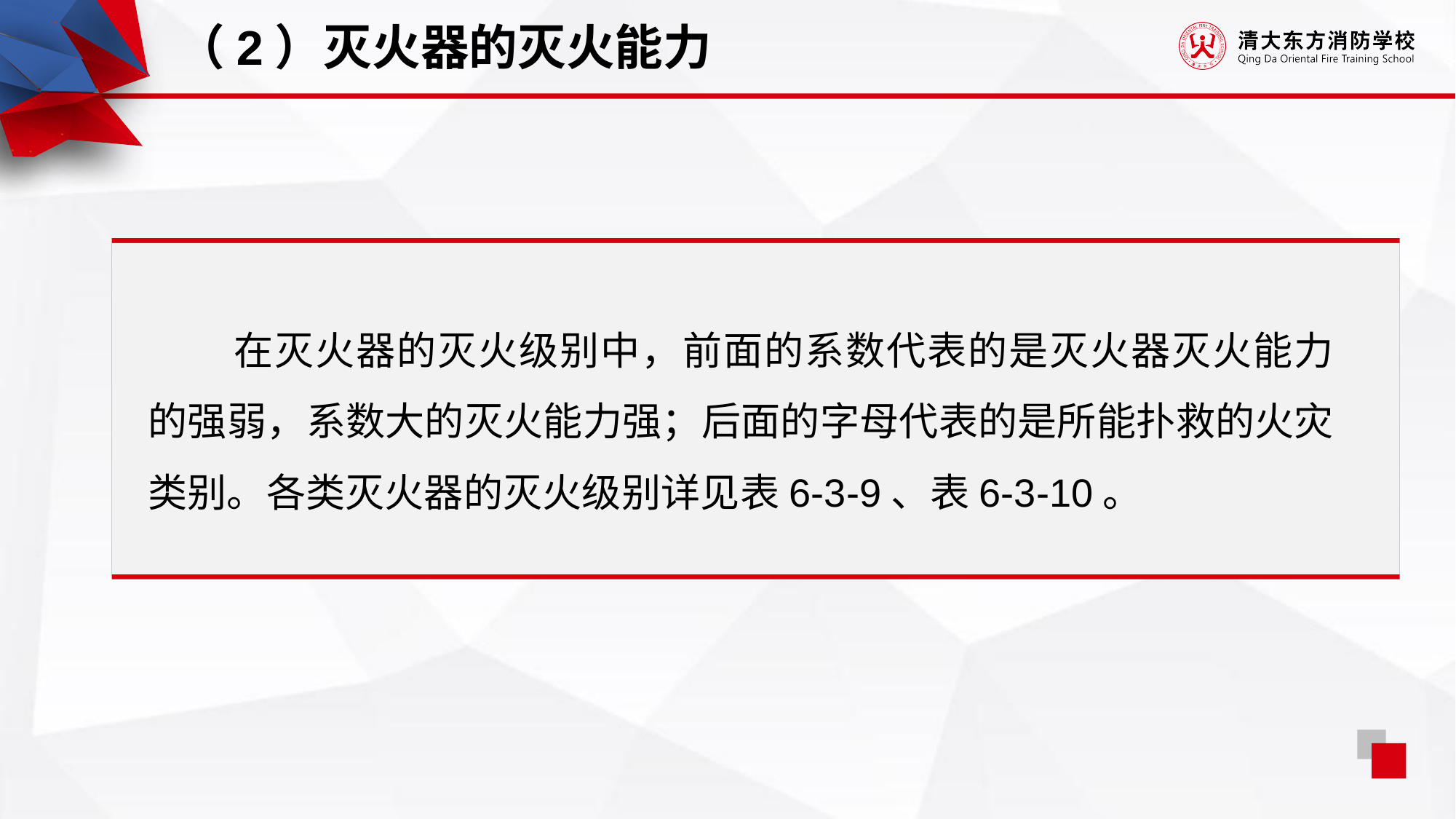

（2）灭火器的灭火能力

在灭火器的灭火级别中，前面的系数代表的是灭火器灭火能力的强弱，系数大的灭火能力强；后面的字母代表的是所能扑救的火灾类别。各类灭火器的灭火级别详见表6-3-9、表6-3-10。